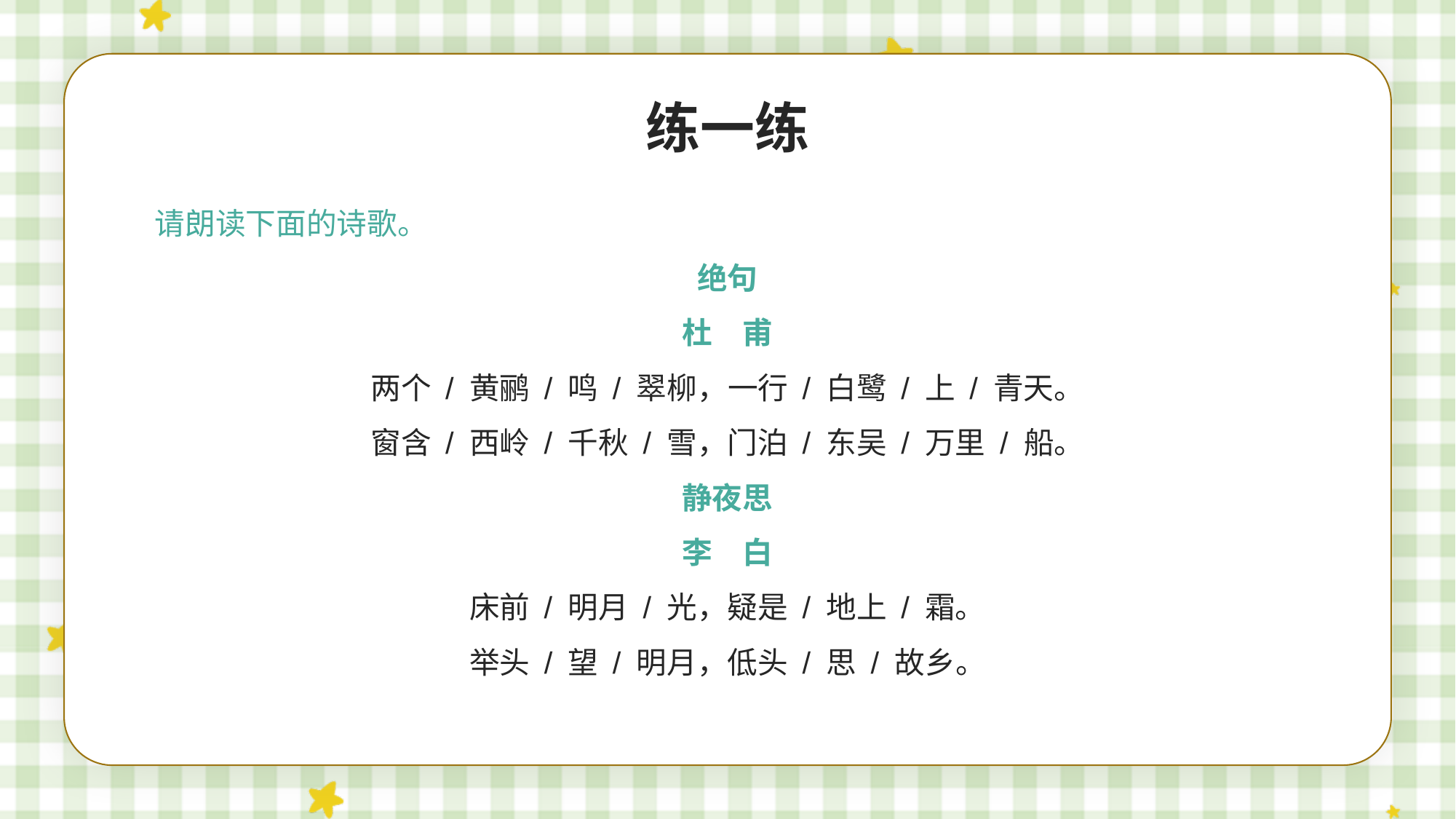

练一练
请朗读下面的诗歌。
绝句
杜　甫
两个 / 黄鹂 / 鸣 / 翠柳，一行 / 白鹭 / 上 / 青天。
窗含 / 西岭 / 千秋 / 雪，门泊 / 东吴 / 万里 / 船。
静夜思
李　白
床前 / 明月 / 光，疑是 / 地上 / 霜。
举头 / 望 / 明月，低头 / 思 / 故乡。